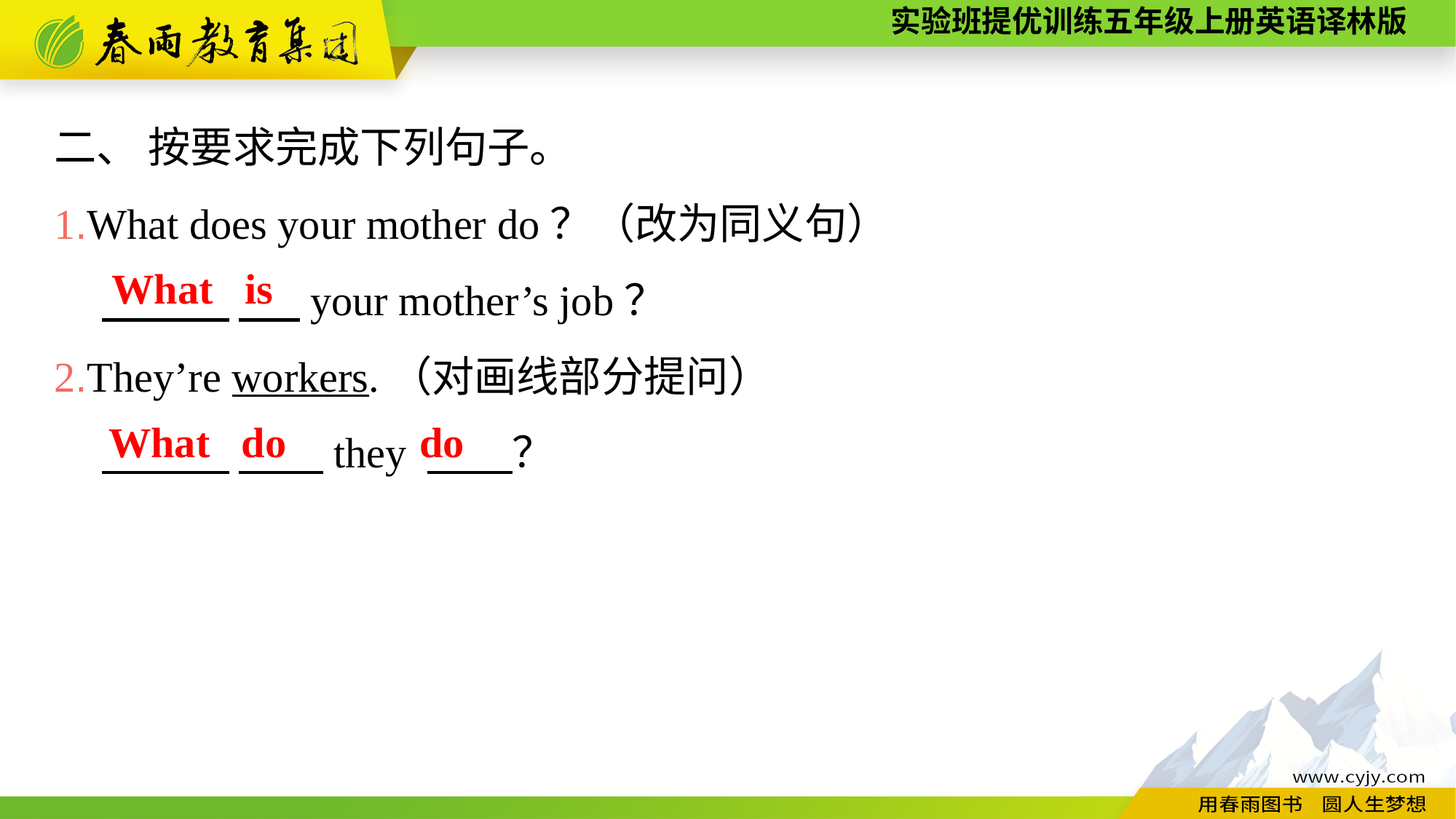

二、 按要求完成下列句子。
1.What does your mother do？（改为同义句）
    　　　 　  your mother’s job？
2.They’re workers.（对画线部分提问）
    　　　 　　they 　　？
What   is
What   do
do